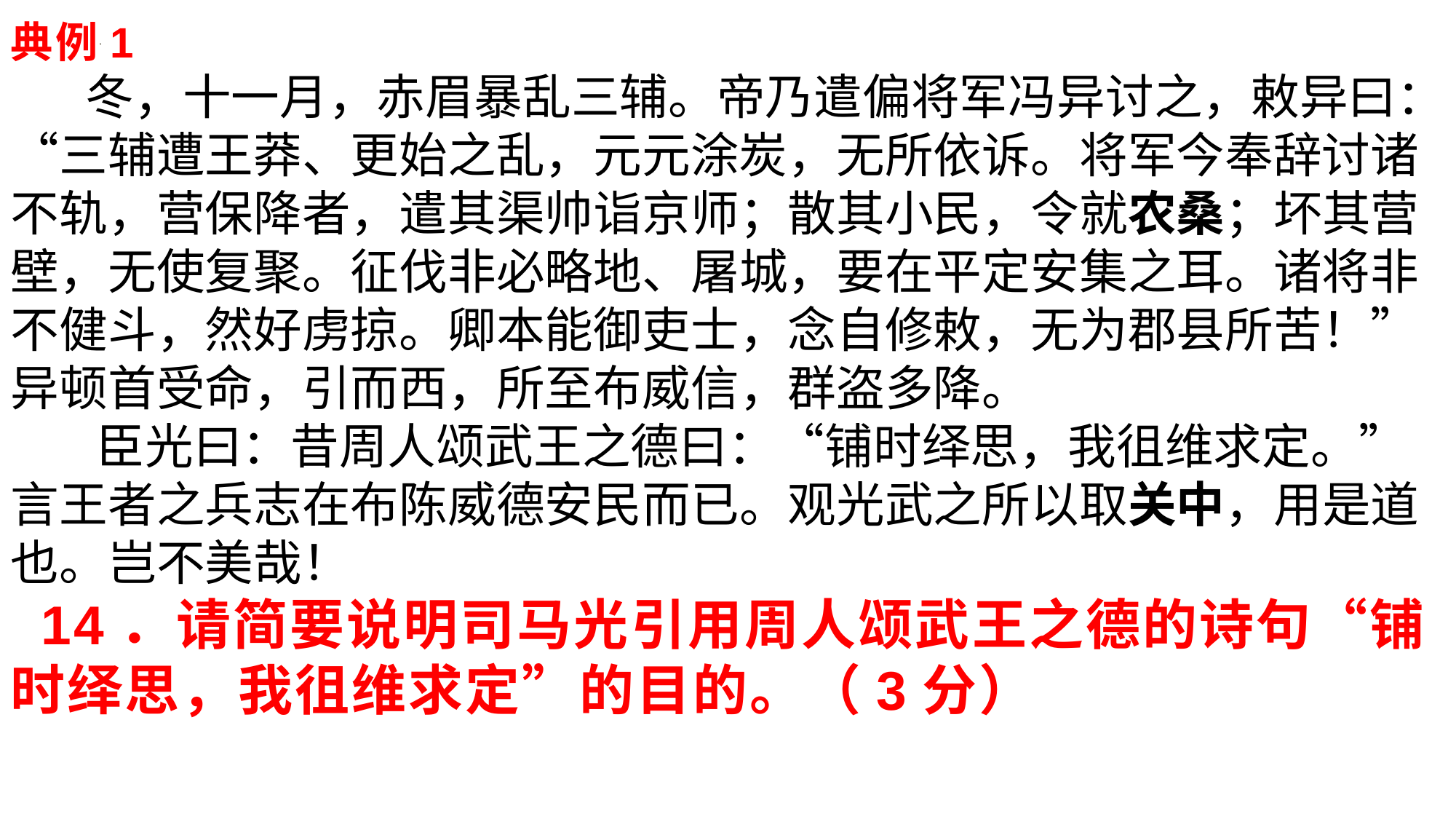

典例1
   冬，十一月，赤眉暴乱三辅。帝乃遣偏将军冯异讨之，敕异曰：“三辅遭王莽、更始之乱，元元涂炭，无所依诉。将军今奉辞讨诸不轨，营保降者，遣其渠帅诣京师；散其小民，令就农桑；坏其营壁，无使复聚。征伐非必略地、屠城，要在平定安集之耳。诸将非不健斗，然好虏掠。卿本能御吏士，念自修敕，无为郡县所苦！”异顿首受命，引而西，所至布威信，群盗多降。
    臣光曰：昔周人颂武王之德曰：“铺时绎思，我徂维求定。”言王者之兵志在布陈威德安民而已。观光武之所以取关中，用是道也。岂不美哉！
14．请简要说明司马光引用周人颂武王之德的诗句“铺时绎思，我徂维求定”的目的。（3分）